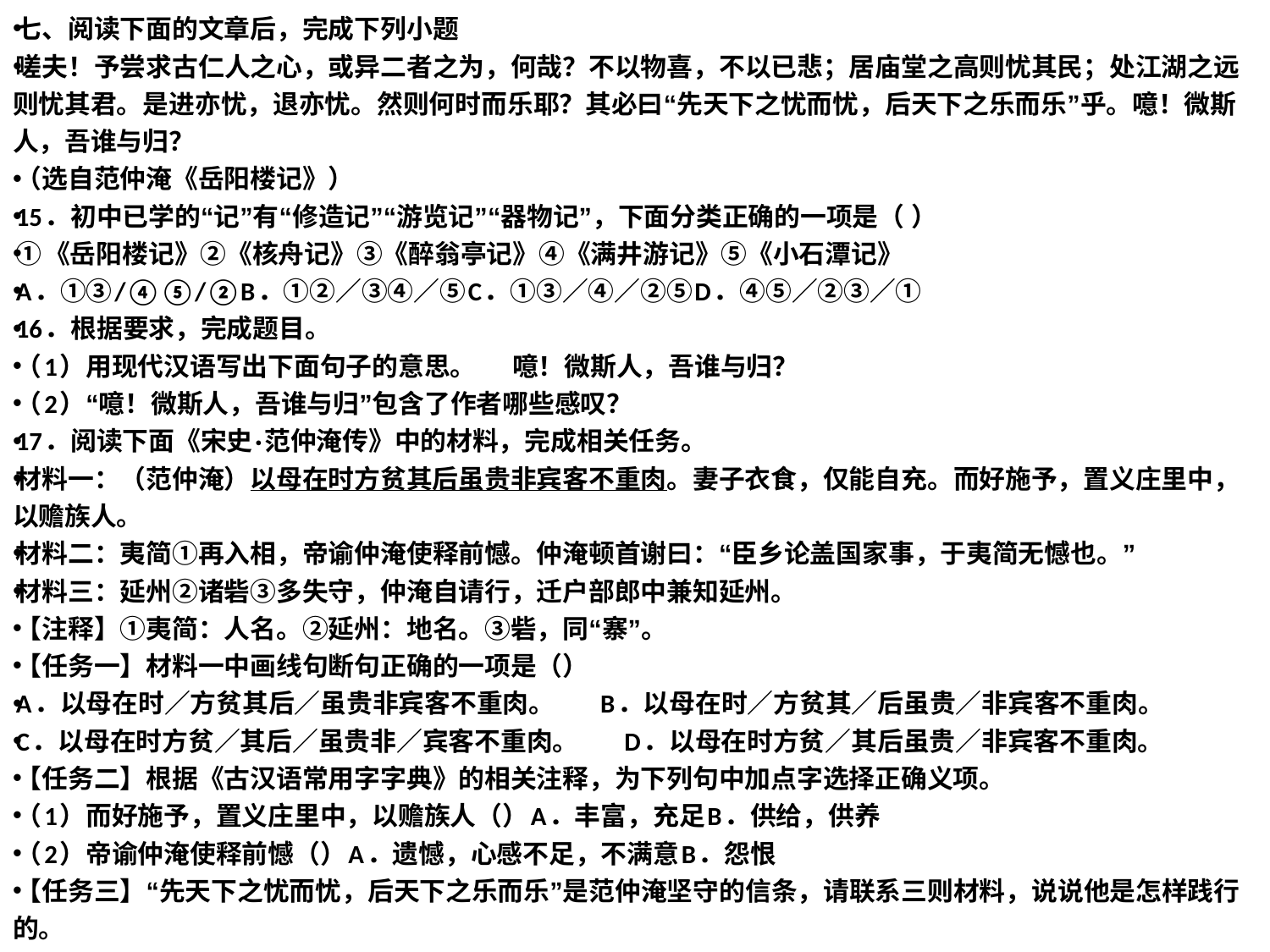

七、阅读下面的文章后，完成下列小题
嗟夫！予尝求古仁人之心，或异二者之为，何哉？不以物喜，不以已悲；居庙堂之高则忧其民；处江湖之远则忧其君。是进亦忧，退亦忧。然则何时而乐耶？其必曰“先天下之忧而忧，后天下之乐而乐”乎。噫！微斯人，吾谁与归？
（选自范仲淹《岳阳楼记》）
15．初中已学的“记”有“修造记”“游览记”“器物记”，下面分类正确的一项是（ ）
①《岳阳楼记》②《核舟记》③《醉翁亭记》④《满井游记》⑤《小石潭记》
A．①③/④⑤/②B．①②／③④／⑤C．①③／④／②⑤D．④⑤／②③／①
16．根据要求，完成题目。
（1）用现代汉语写出下面句子的意思。     噫！微斯人，吾谁与归？
（2）“噫！微斯人，吾谁与归”包含了作者哪些感叹？
17．阅读下面《宋史·范仲淹传》中的材料，完成相关任务。
材料一：（范仲淹）以母在时方贫其后虽贵非宾客不重肉。妻子衣食，仅能自充。而好施予，置义庄里中，以赡族人。
材料二：夷简①再入相，帝谕仲淹使释前憾。仲淹顿首谢曰：“臣乡论盖国家事，于夷简无憾也。”
材料三：延州②诸砦③多失守，仲淹自请行，迁户部郎中兼知延州。
【注释】①夷简：人名。②延州：地名。③砦，同“寨”。
【任务一】材料一中画线句断句正确的一项是（）
A．以母在时／方贫其后／虽贵非宾客不重肉。      B．以母在时／方贫其／后虽贵／非宾客不重肉。
C．以母在时方贫／其后／虽贵非／宾客不重肉。      D．以母在时方贫／其后虽贵／非宾客不重肉。
【任务二】根据《古汉语常用字字典》的相关注释，为下列句中加点字选择正确义项。
（1）而好施予，置义庄里中，以赡族人（）A．丰富，充足B．供给，供养
（2）帝谕仲淹使释前憾（）A．遗憾，心感不足，不满意B．怨恨
【任务三】“先天下之忧而忧，后天下之乐而乐”是范仲淹坚守的信条，请联系三则材料，说说他是怎样践行的。

#